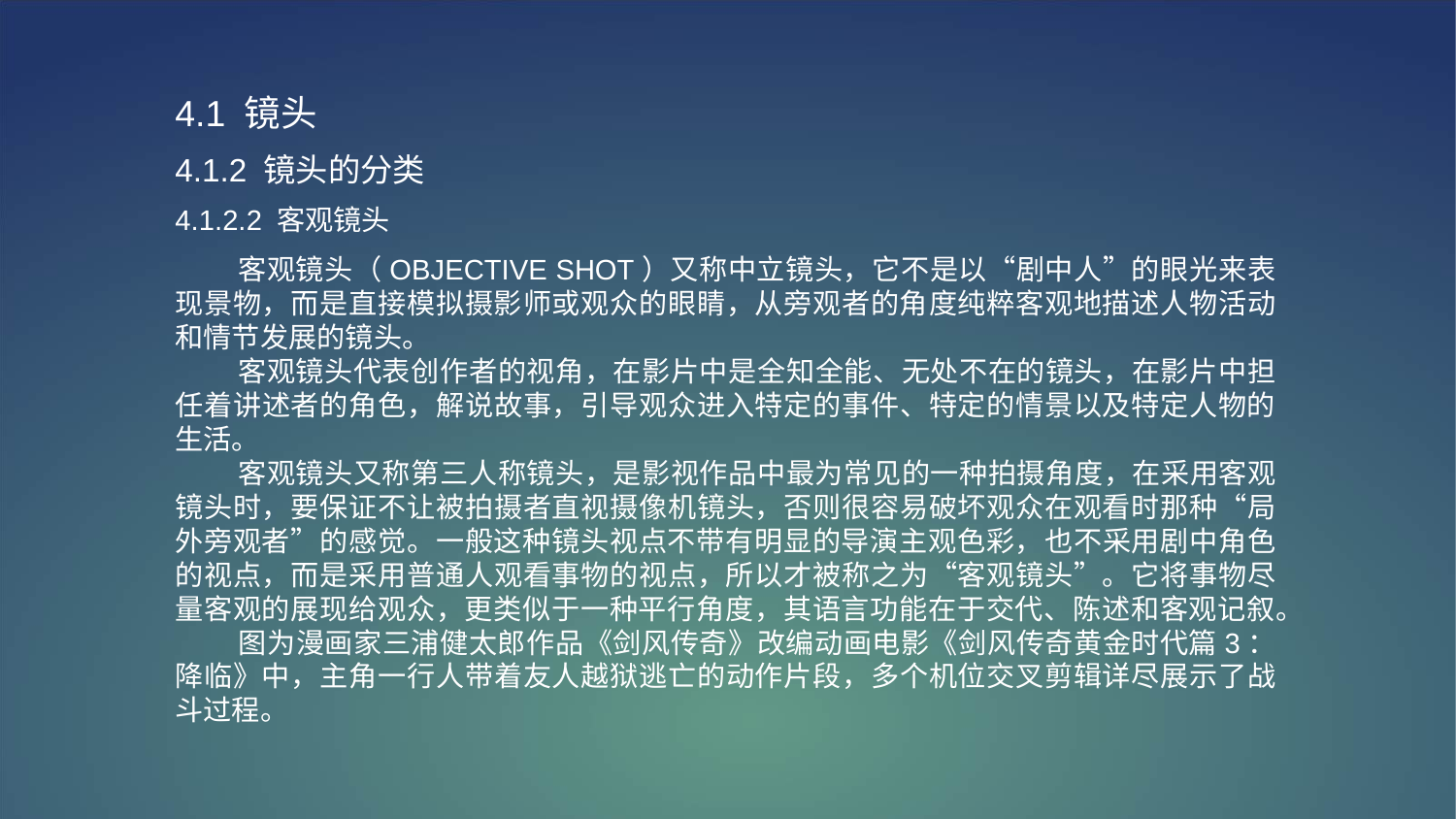

4.1 镜头
4.1.2 镜头的分类
4.1.2.2 客观镜头
  客观镜头（OBJECTIVE SHOT）又称中立镜头，它不是以“剧中人”的眼光来表现景物，而是直接模拟摄影师或观众的眼睛，从旁观者的角度纯粹客观地描述人物活动和情节发展的镜头。
  客观镜头代表创作者的视角，在影片中是全知全能、无处不在的镜头，在影片中担任着讲述者的角色，解说故事，引导观众进入特定的事件、特定的情景以及特定人物的生活。
  客观镜头又称第三人称镜头，是影视作品中最为常见的一种拍摄角度，在采用客观镜头时，要保证不让被拍摄者直视摄像机镜头，否则很容易破坏观众在观看时那种“局外旁观者”的感觉。一般这种镜头视点不带有明显的导演主观色彩，也不采用剧中角色的视点，而是采用普通人观看事物的视点，所以才被称之为“客观镜头”。它将事物尽量客观的展现给观众，更类似于一种平行角度，其语言功能在于交代、陈述和客观记叙。
  图为漫画家三浦健太郎作品《剑风传奇》改编动画电影《剑风传奇黄金时代篇3：降临》中，主角一行人带着友人越狱逃亡的动作片段，多个机位交叉剪辑详尽展示了战斗过程。